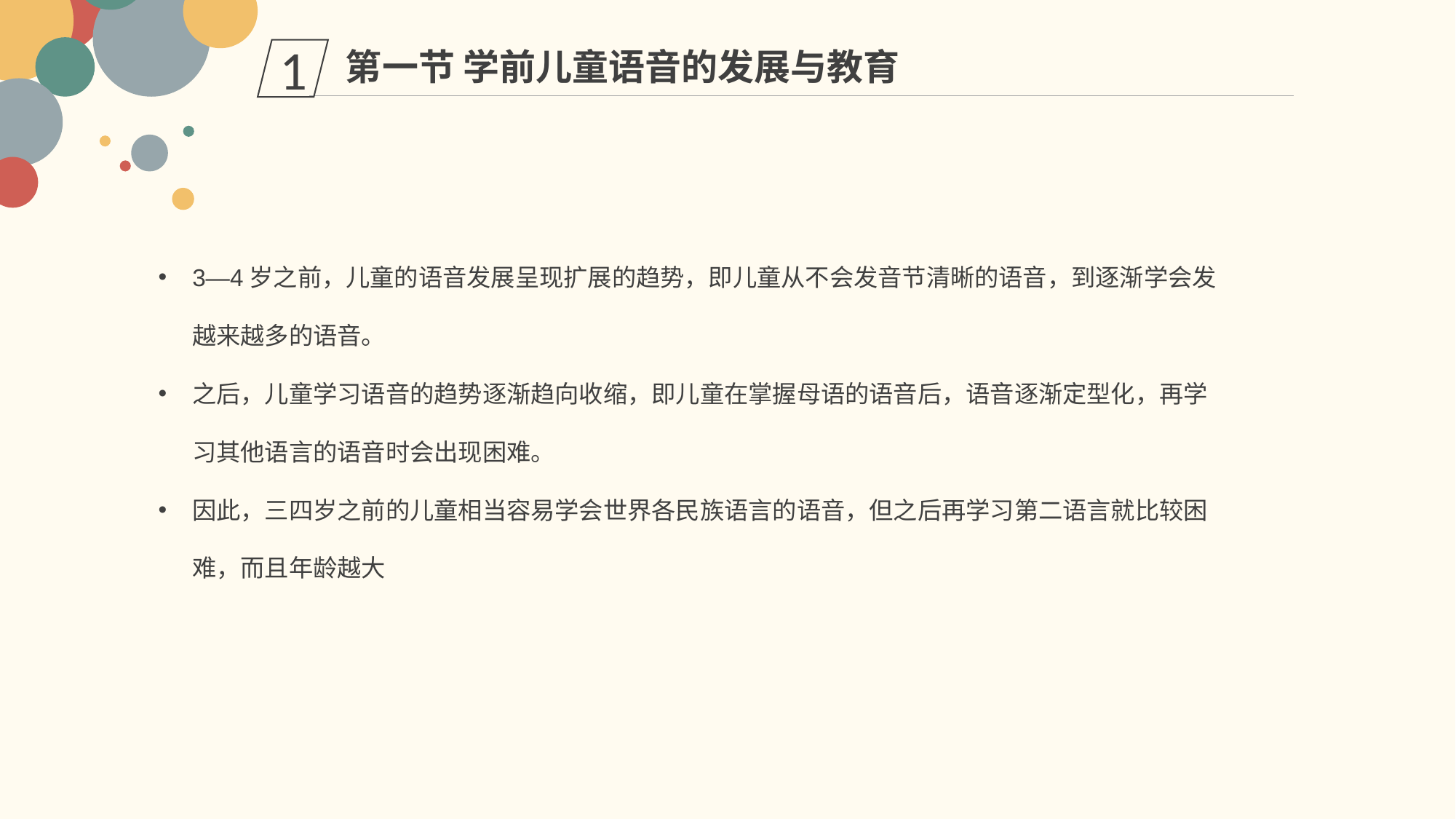

第一节 学前儿童语音的发展与教育
1
3—4岁之前，儿童的语音发展呈现扩展的趋势，即儿童从不会发音节清晰的语音，到逐渐学会发越来越多的语音。
之后，儿童学习语音的趋势逐渐趋向收缩，即儿童在掌握母语的语音后，语音逐渐定型化，再学习其他语言的语音时会出现困难。
因此，三四岁之前的儿童相当容易学会世界各民族语言的语音，但之后再学习第二语言就比较困难，而且年龄越大